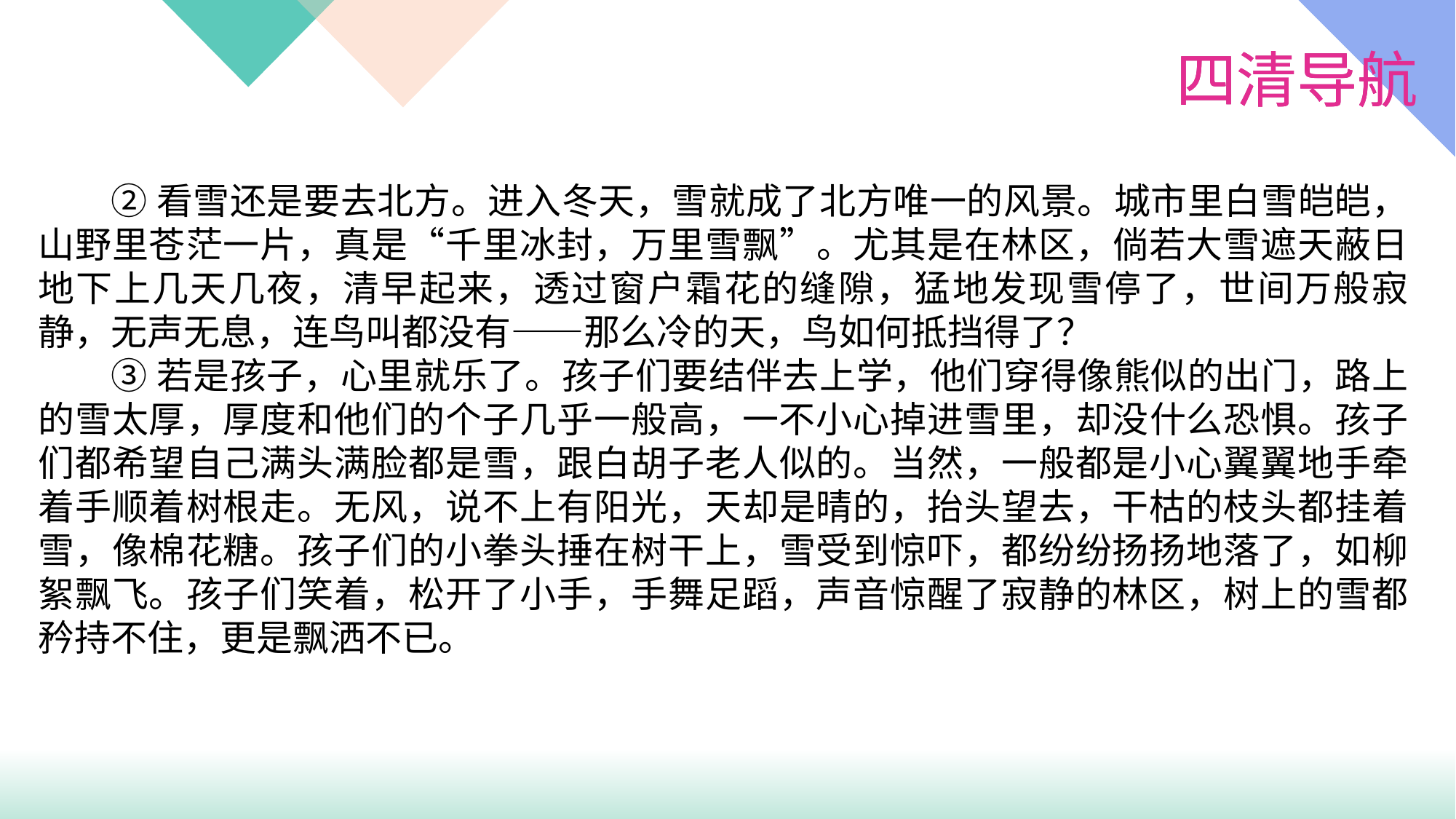

②看雪还是要去北方。进入冬天，雪就成了北方唯一的风景。城市里白雪皑皑，山野里苍茫一片，真是“千里冰封，万里雪飘”。尤其是在林区，倘若大雪遮天蔽日地下上几天几夜，清早起来，透过窗户霜花的缝隙，猛地发现雪停了，世间万般寂静，无声无息，连鸟叫都没有——那么冷的天，鸟如何抵挡得了？
③若是孩子，心里就乐了。孩子们要结伴去上学，他们穿得像熊似的出门，路上的雪太厚，厚度和他们的个子几乎一般高，一不小心掉进雪里，却没什么恐惧。孩子们都希望自己满头满脸都是雪，跟白胡子老人似的。当然，一般都是小心翼翼地手牵着手顺着树根走。无风，说不上有阳光，天却是晴的，抬头望去，干枯的枝头都挂着雪，像棉花糖。孩子们的小拳头捶在树干上，雪受到惊吓，都纷纷扬扬地落了，如柳絮飘飞。孩子们笑着，松开了小手，手舞足蹈，声音惊醒了寂静的林区，树上的雪都矜持不住，更是飘洒不已。